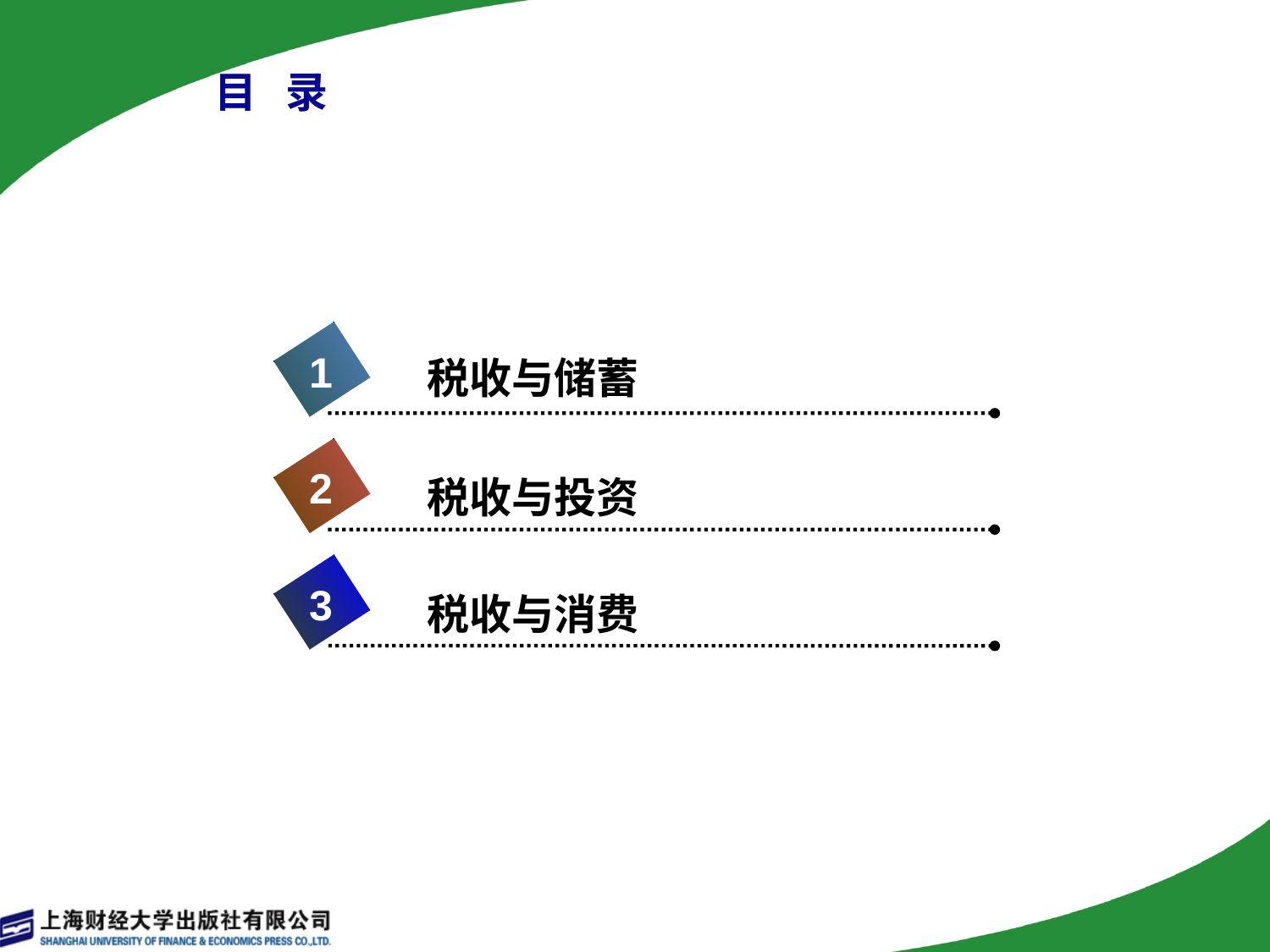

# 目   录

1
税收与储蓄

2
税收与投资

3
税收与消费